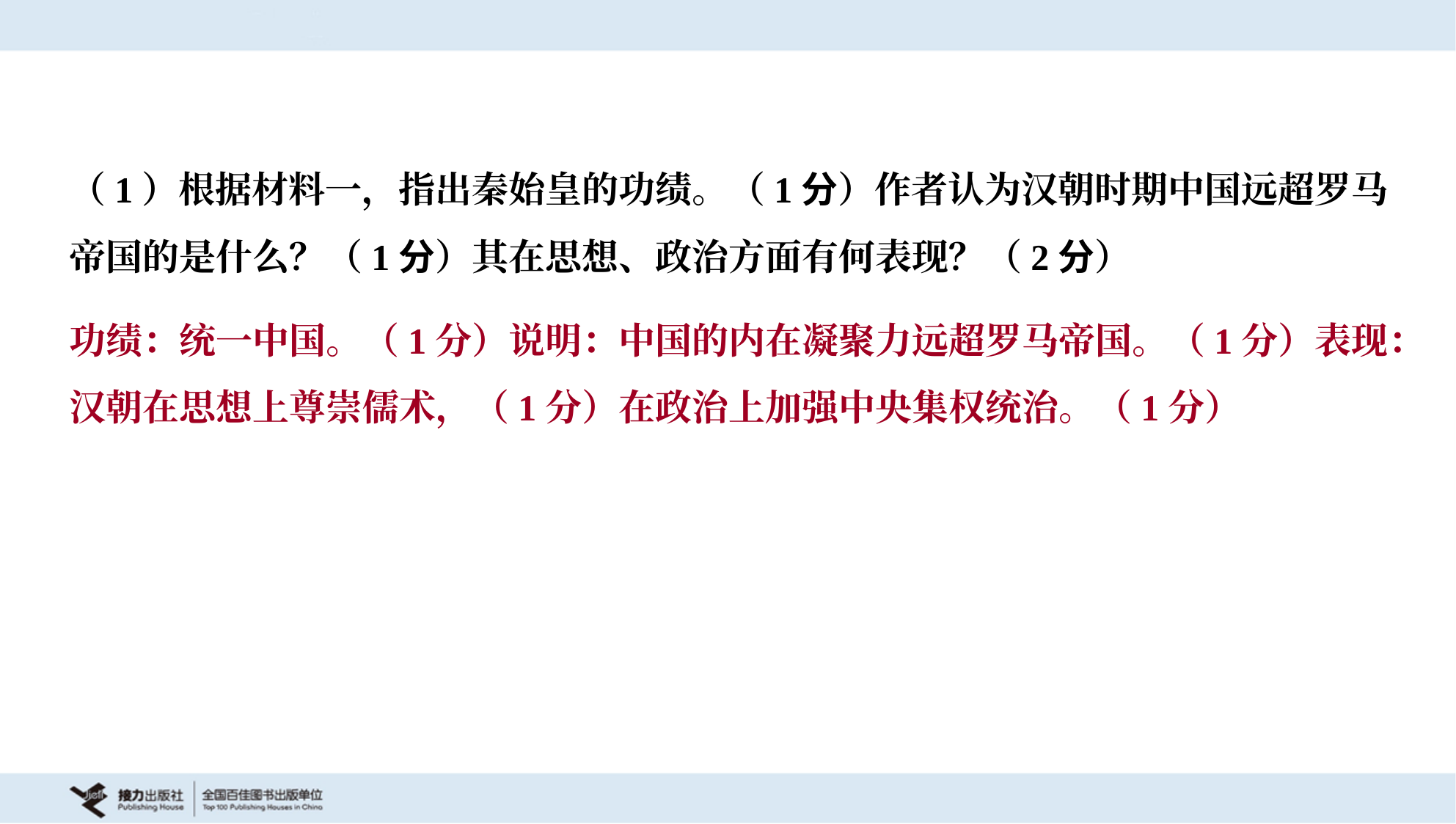

（1）根据材料一，指出秦始皇的功绩。（1分）作者认为汉朝时期中国远超罗马
帝国的是什么？（1分）其在思想、政治方面有何表现？（2分）
功绩：统一中国。（1分）说明：中国的内在凝聚力远超罗马帝国。（1分）表现：
汉朝在思想上尊崇儒术，（1分）在政治上加强中央集权统治。（1分）